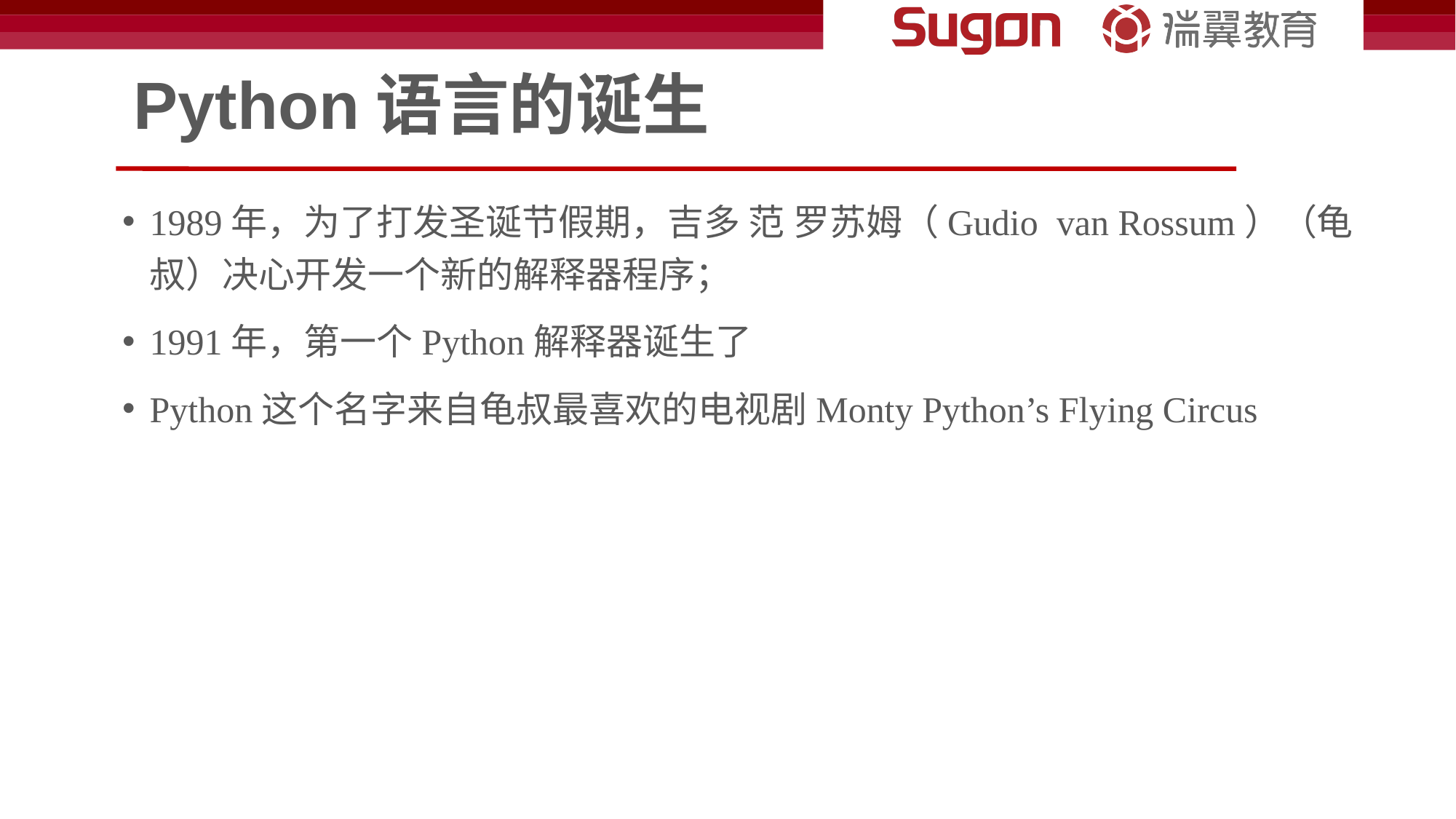

# Python语言的诞生
1989年，为了打发圣诞节假期，吉多 范 罗苏姆（Gudio  van Rossum）（龟叔）决心开发一个新的解释器程序；
1991年，第一个Python解释器诞生了
Python这个名字来自龟叔最喜欢的电视剧Monty Python’s Flying Circus